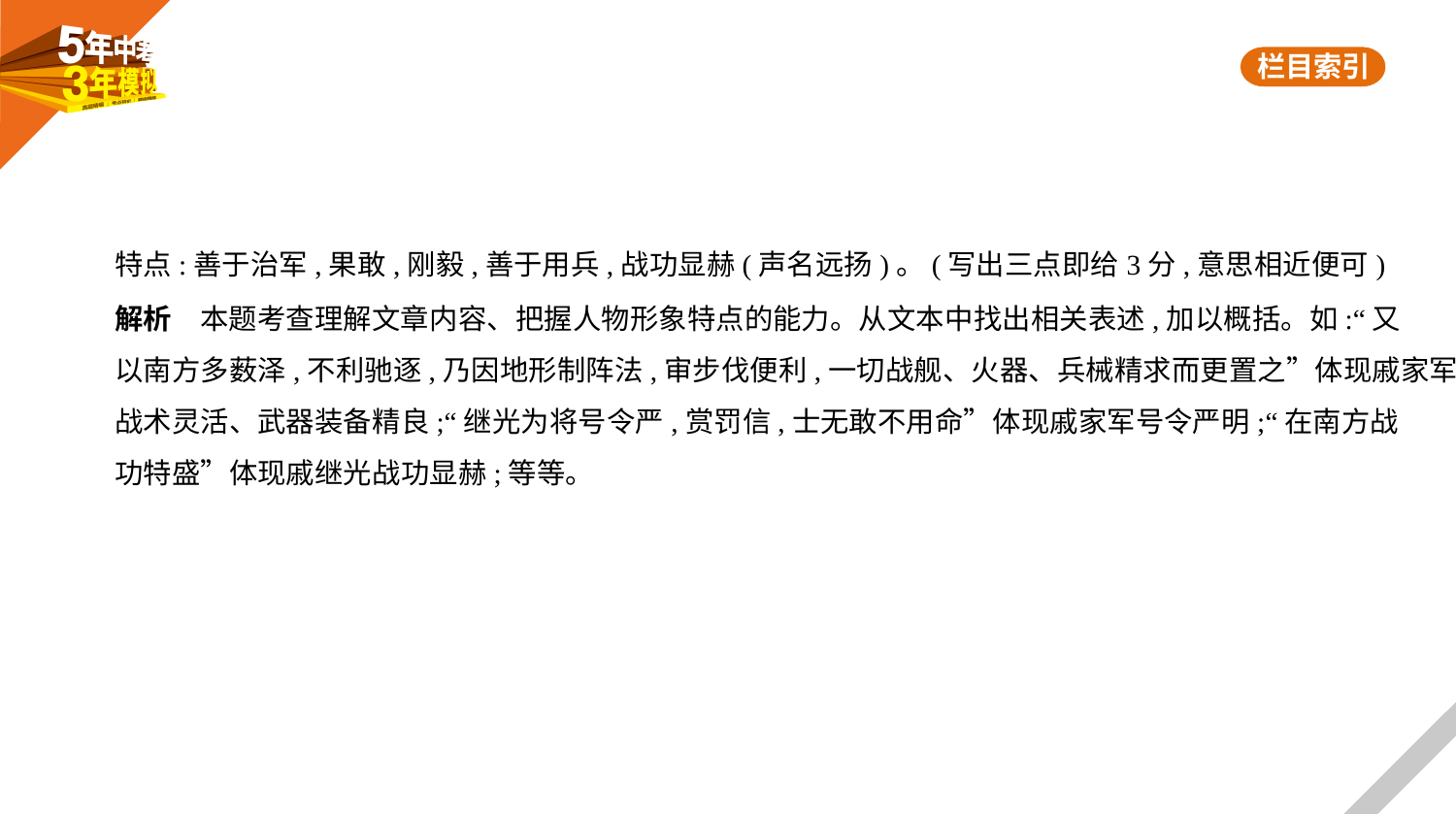

特点:善于治军,果敢,刚毅,善于用兵,战功显赫(声名远扬)。(写出三点即给3分,意思相近便可)
解析　本题考查理解文章内容、把握人物形象特点的能力。从文本中找出相关表述,加以概括。如:“又
以南方多薮泽,不利驰逐,乃因地形制阵法,审步伐便利,一切战舰、火器、兵械精求而更置之”体现戚家军
战术灵活、武器装备精良;“继光为将号令严,赏罚信,士无敢不用命”体现戚家军号令严明;“在南方战
功特盛”体现戚继光战功显赫;等等。